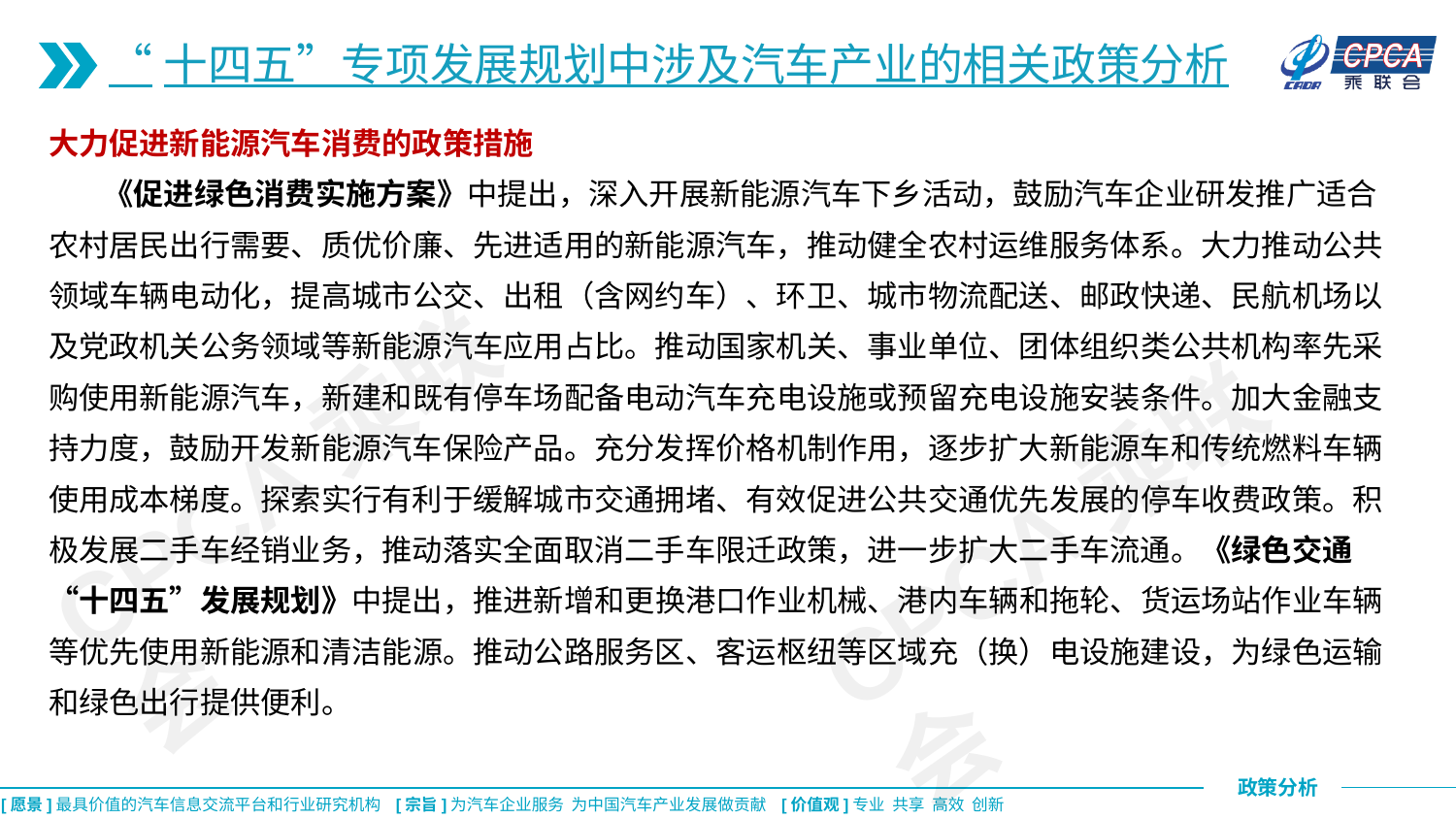

“十四五”专项发展规划中涉及汽车产业的相关政策分析
大力促进新能源汽车消费的政策措施
       《促进绿色消费实施方案》中提出，深入开展新能源汽车下乡活动，鼓励汽车企业研发推广适合农村居民出行需要、质优价廉、先进适用的新能源汽车，推动健全农村运维服务体系。大力推动公共领域车辆电动化，提高城市公交、出租（含网约车）、环卫、城市物流配送、邮政快递、民航机场以及党政机关公务领域等新能源汽车应用占比。推动国家机关、事业单位、团体组织类公共机构率先采购使用新能源汽车，新建和既有停车场配备电动汽车充电设施或预留充电设施安装条件。加大金融支持力度，鼓励开发新能源汽车保险产品。充分发挥价格机制作用，逐步扩大新能源车和传统燃料车辆使用成本梯度。探索实行有利于缓解城市交通拥堵、有效促进公共交通优先发展的停车收费政策。积极发展二手车经销业务，推动落实全面取消二手车限迁政策，进一步扩大二手车流通。《绿色交通“十四五”发展规划》中提出，推进新增和更换港口作业机械、港内车辆和拖轮、货运场站作业车辆等优先使用新能源和清洁能源。推动公路服务区、客运枢纽等区域充（换）电设施建设，为绿色运输和绿色出行提供便利。
CPCA乘联会
CPCA乘联会